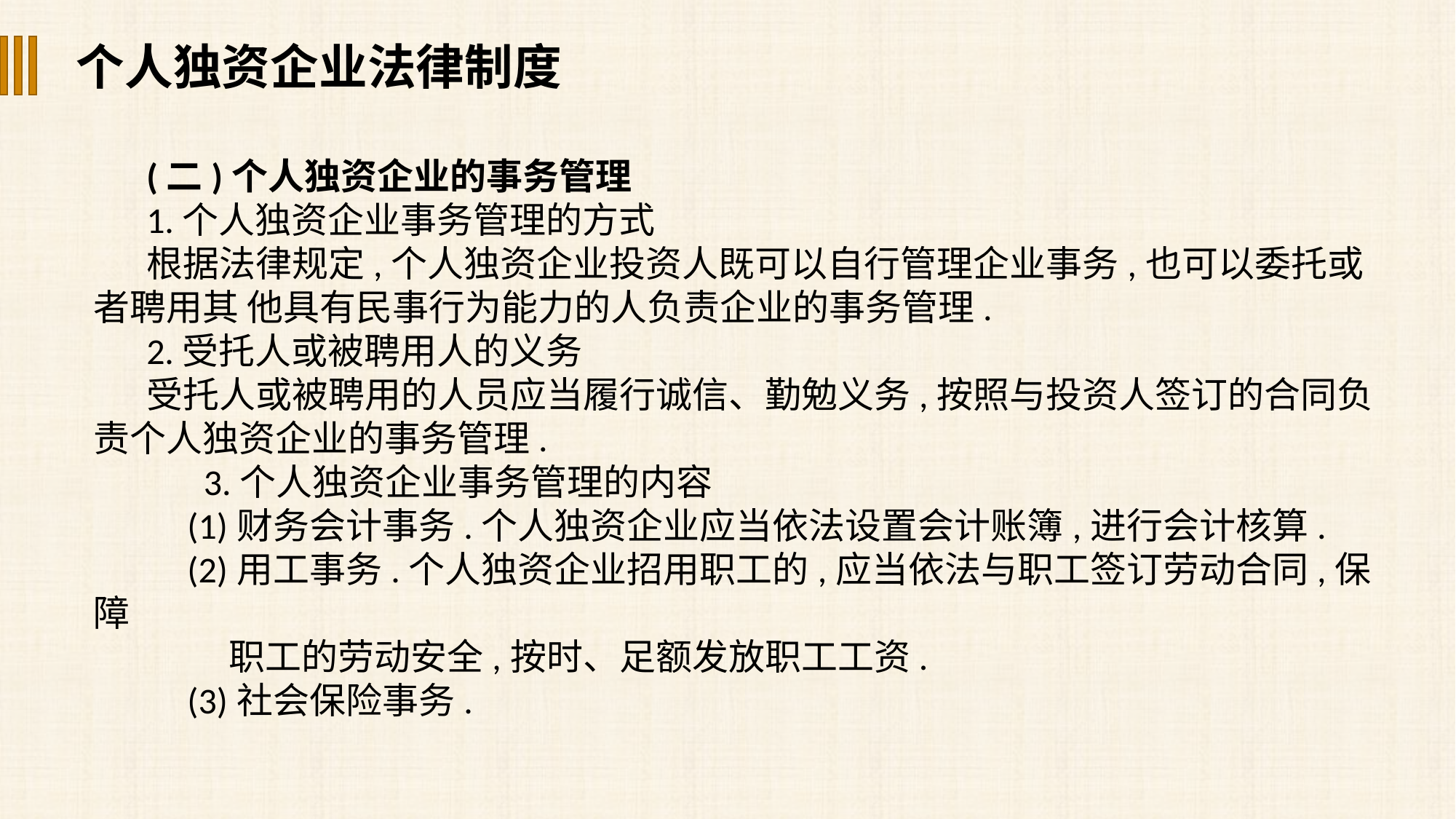

个人独资企业法律制度

(二)个人独资企业的事务管理
1.个人独资企业事务管理的方式
根据法律规定,个人独资企业投资人既可以自行管理企业事务,也可以委托或者聘用其 他具有民事行为能力的人负责企业的事务管理.
2.受托人或被聘用人的义务
受托人或被聘用的人员应当履行诚信、勤勉义务,按照与投资人签订的合同负责个人独资企业的事务管理.
       3.个人独资企业事务管理的内容
     (1)财务会计事务.个人独资企业应当依法设置会计账簿,进行会计核算.
     (2)用工事务.个人独资企业招用职工的,应当依法与职工签订劳动合同,保障
         职工的劳动安全,按时、足额发放职工工资.
     (3)社会保险事务.